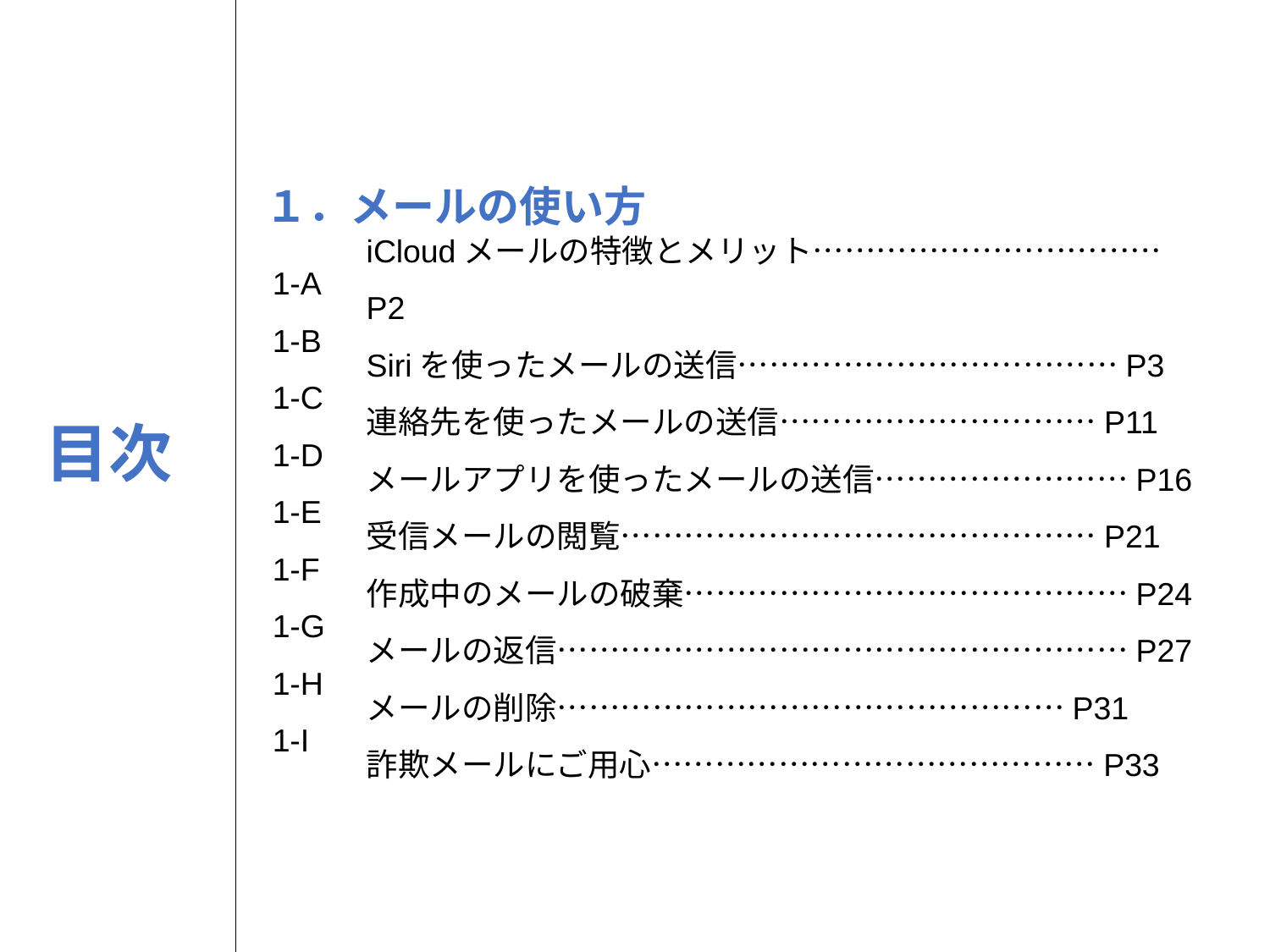

１．メールの使い方
1-A
1-B
1-C
1-D
1-E
1-F
1-G
1-H
1-I
iCloudメールの特徴とメリット……………………………P2
Siriを使ったメールの送信………………………………P3
連絡先を使ったメールの送信…………………………P11
メールアプリを使ったメールの送信……………………P16
受信メールの閲覧………………………………………P21
作成中のメールの破棄……………………………………P24
メールの返信………………………………………………P27
メールの削除…………………………………………P31
詐欺メールにご用心……………………………………P33
目次